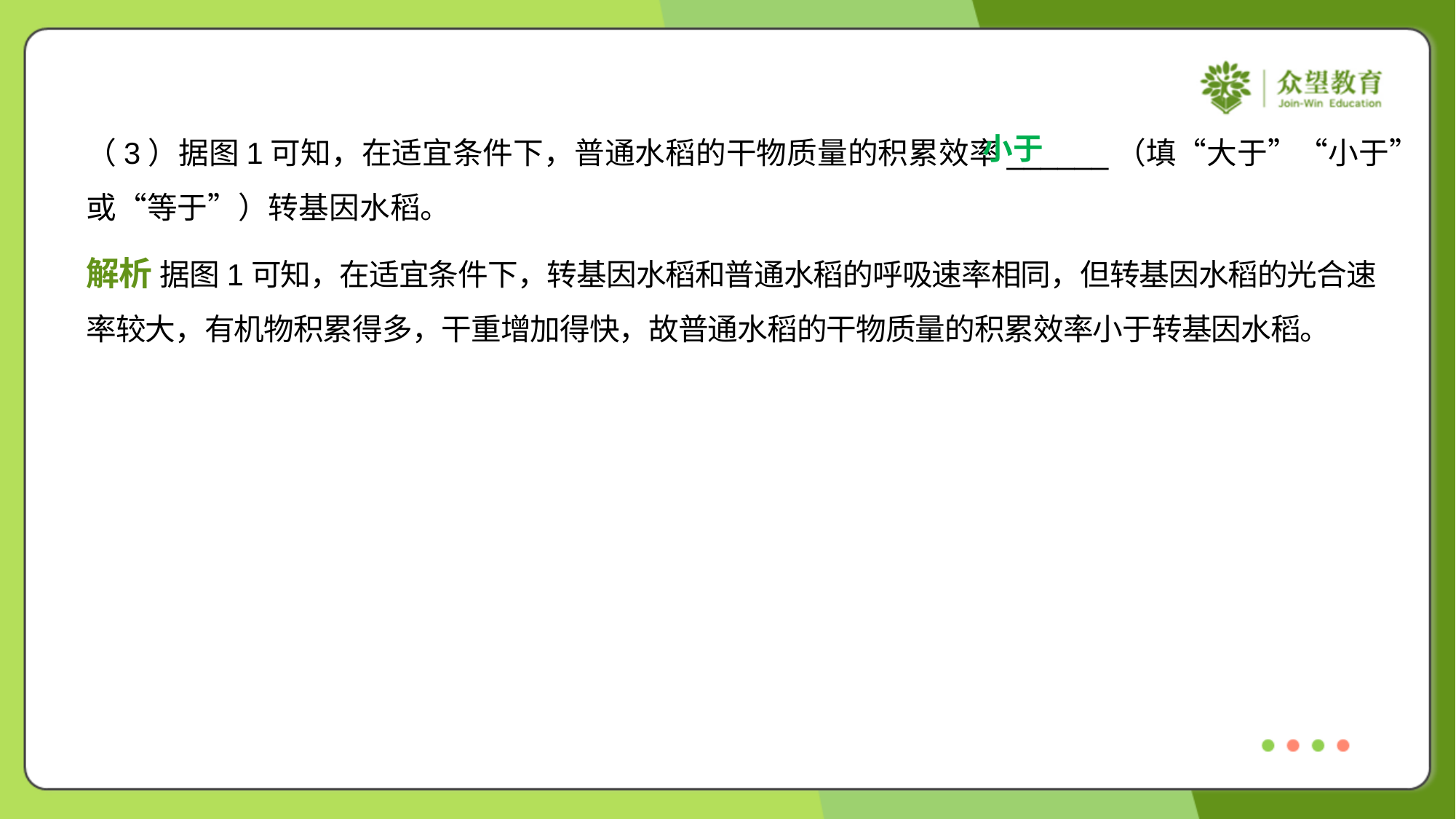

小于
（3）据图1可知，在适宜条件下，普通水稻的干物质量的积累效率______（填“大于”“小于”
或“等于”）转基因水稻。
解析 据图1可知，在适宜条件下，转基因水稻和普通水稻的呼吸速率相同，但转基因水稻的光合速
率较大，有机物积累得多，干重增加得快，故普通水稻的干物质量的积累效率小于转基因水稻。